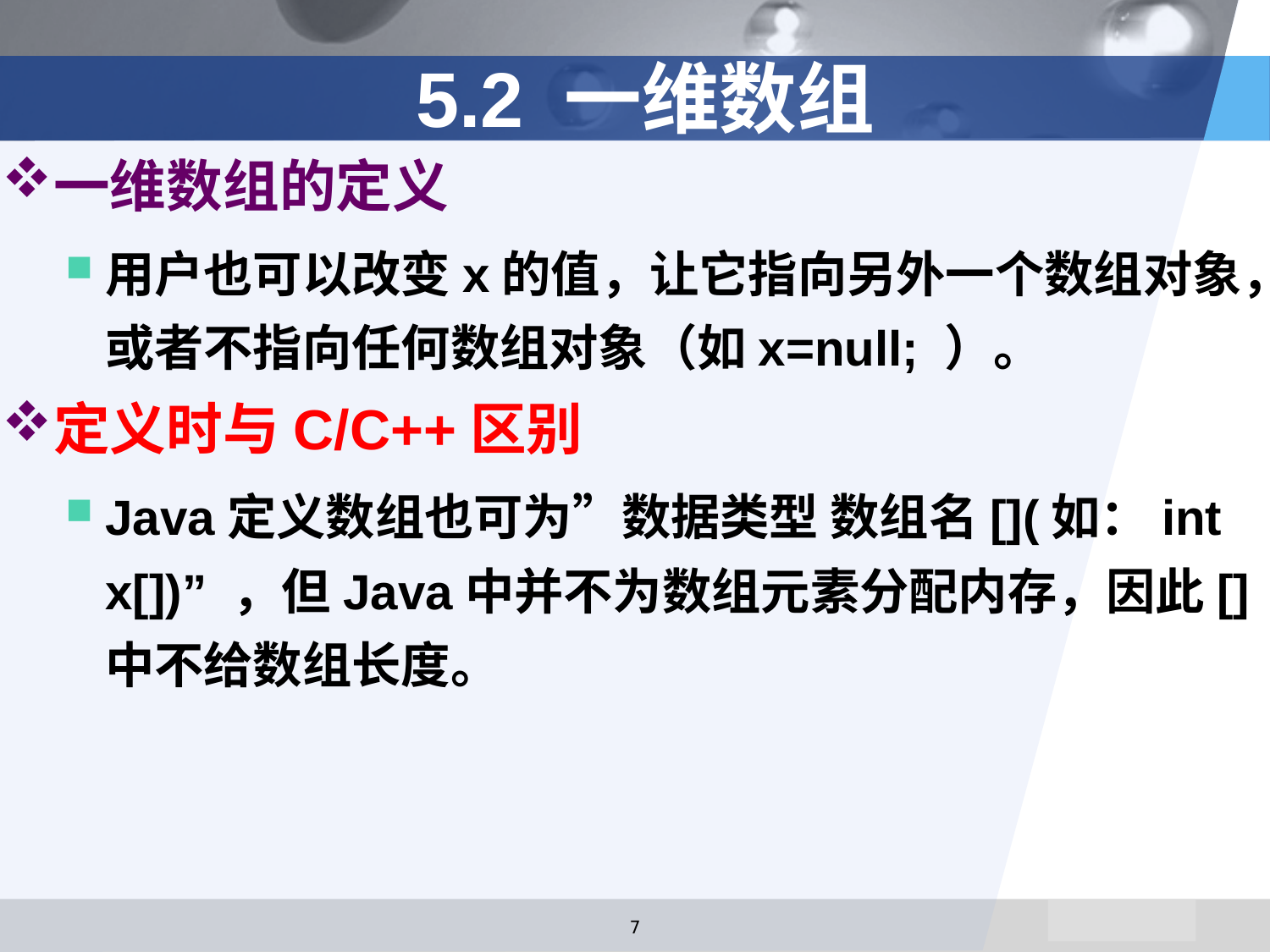

# 5.2 一维数组
一维数组的定义
用户也可以改变x的值，让它指向另外一个数组对象，或者不指向任何数组对象（如x=null; ）。
定义时与C/C++区别
Java定义数组也可为”数据类型 数组名[](如：int x[])” ，但Java中并不为数组元素分配内存，因此[]中不给数组长度。

7